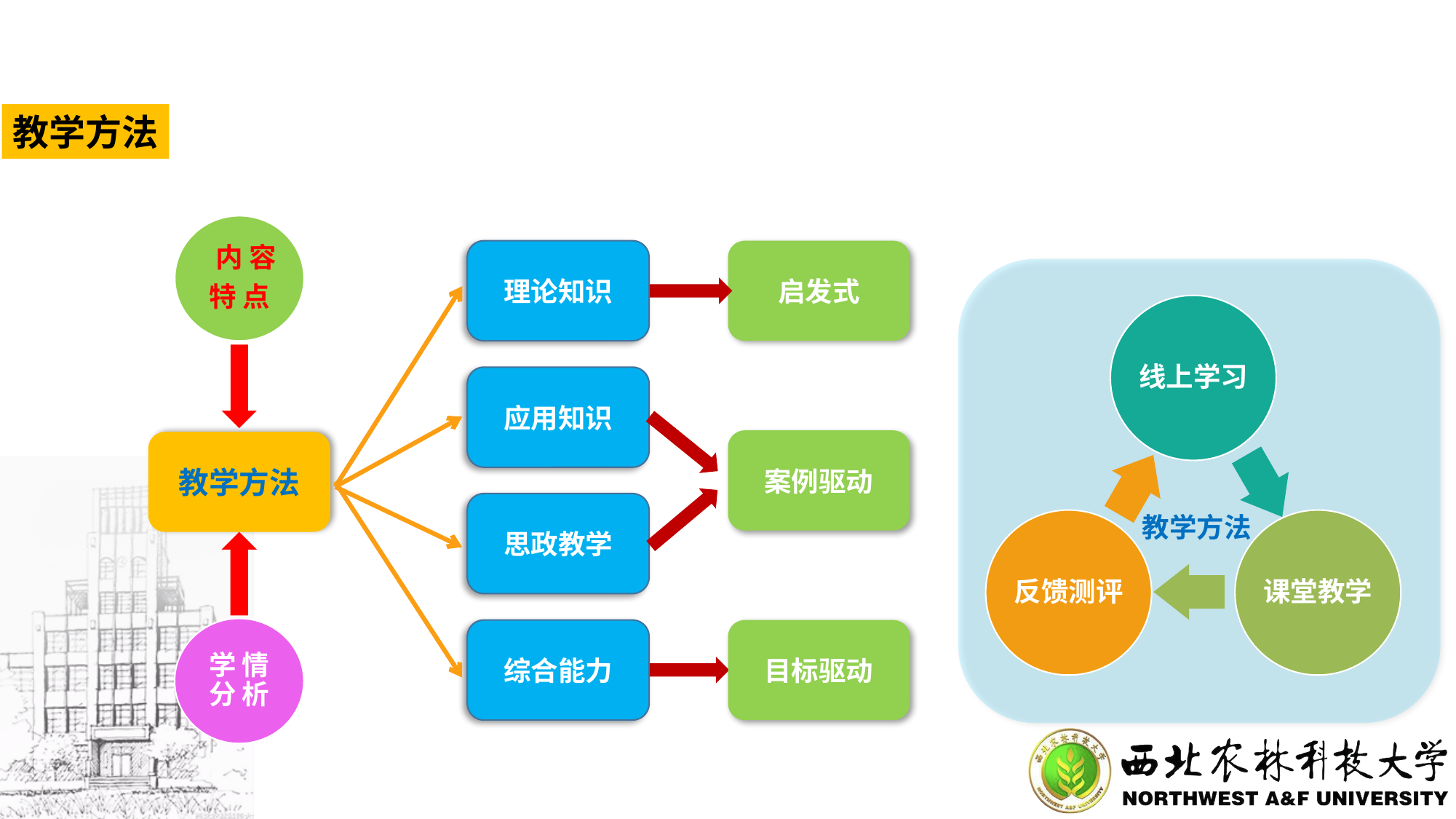

教学方法
 内 容
特 点
理论知识
启发式

应用知识

案例驱动
教学方法
思政教学

学 情分 析
综合能力
目标驱动

线上学习

反馈测评
课堂教学

教学方法